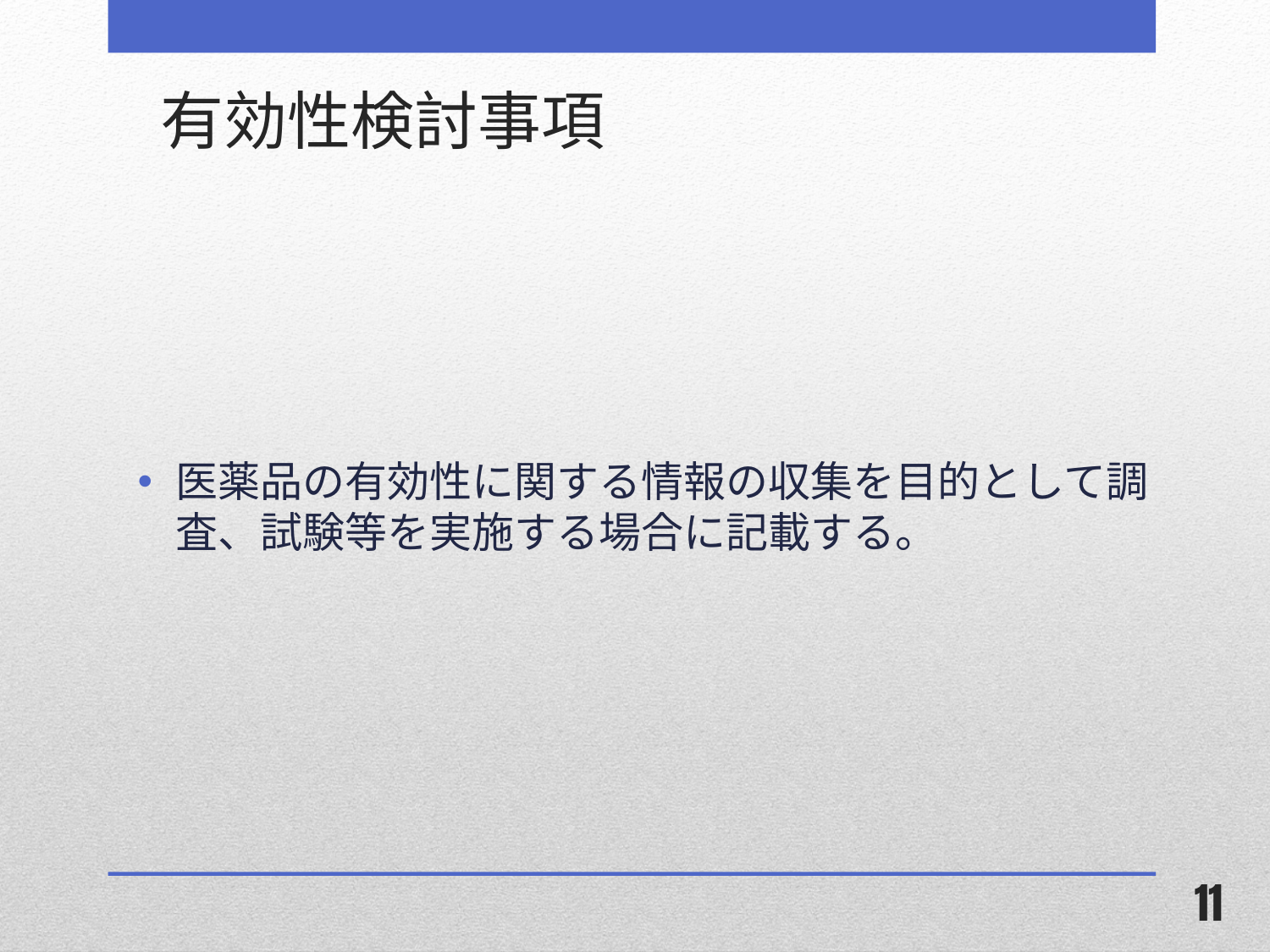

# 有効性検討事項
医薬品の有効性に関する情報の収集を目的として調査、試験等を実施する場合に記載する。
11